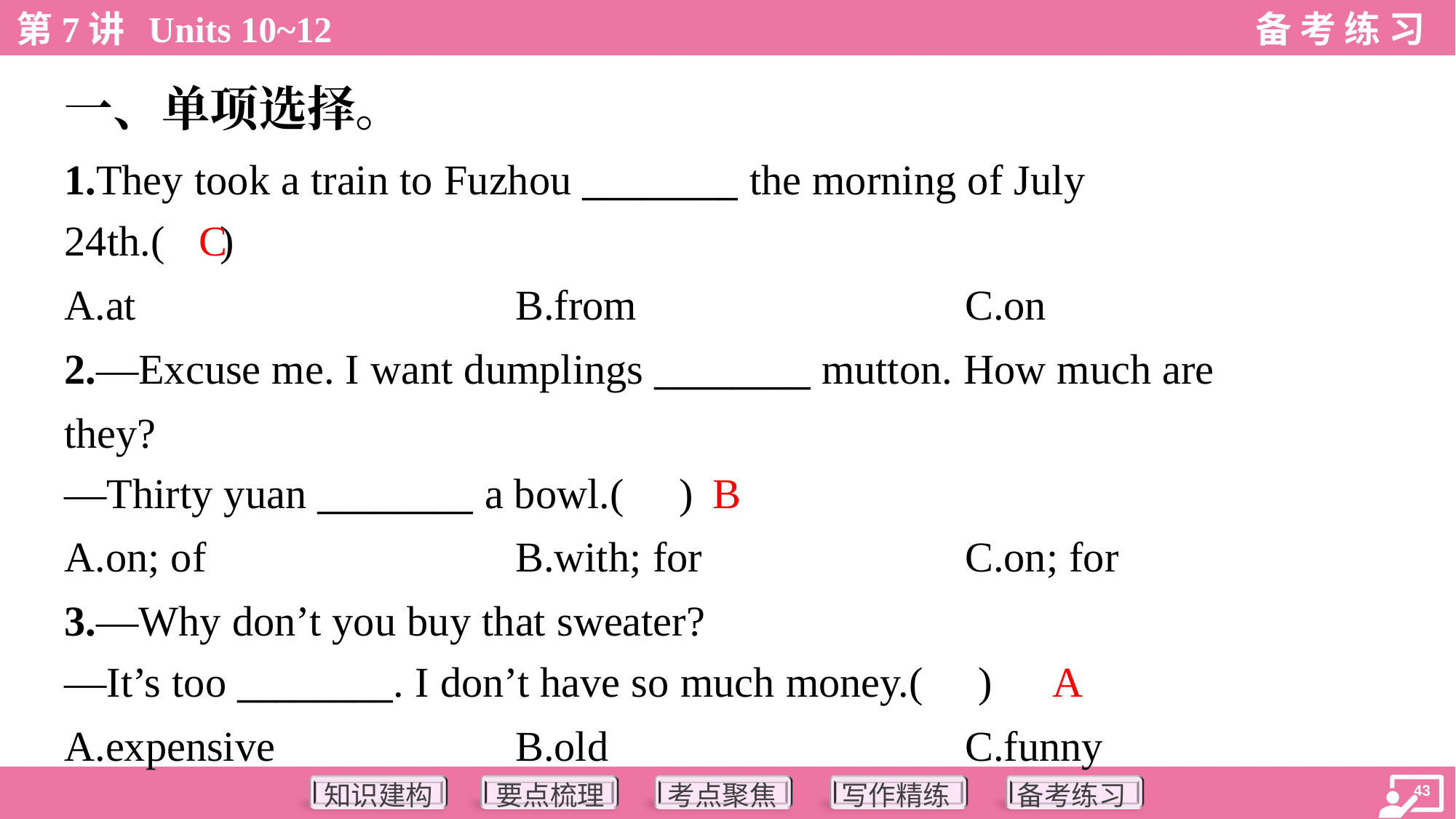

一、单项选择。
1.They took a train to Fuzhou ________ the morning of July
24th.(     )
C
A.at	B.from	C.on
2.—Excuse me. I want dumplings ________ mutton. How much are
they?
—Thirty yuan ________ a bowl.(     )
B
A.on; of	B.with; for	C.on; for
3.—Why don’t you buy that sweater?
—It’s too ________. I don’t have so much money.(     )
A
A.expensive	B.old	C.funny